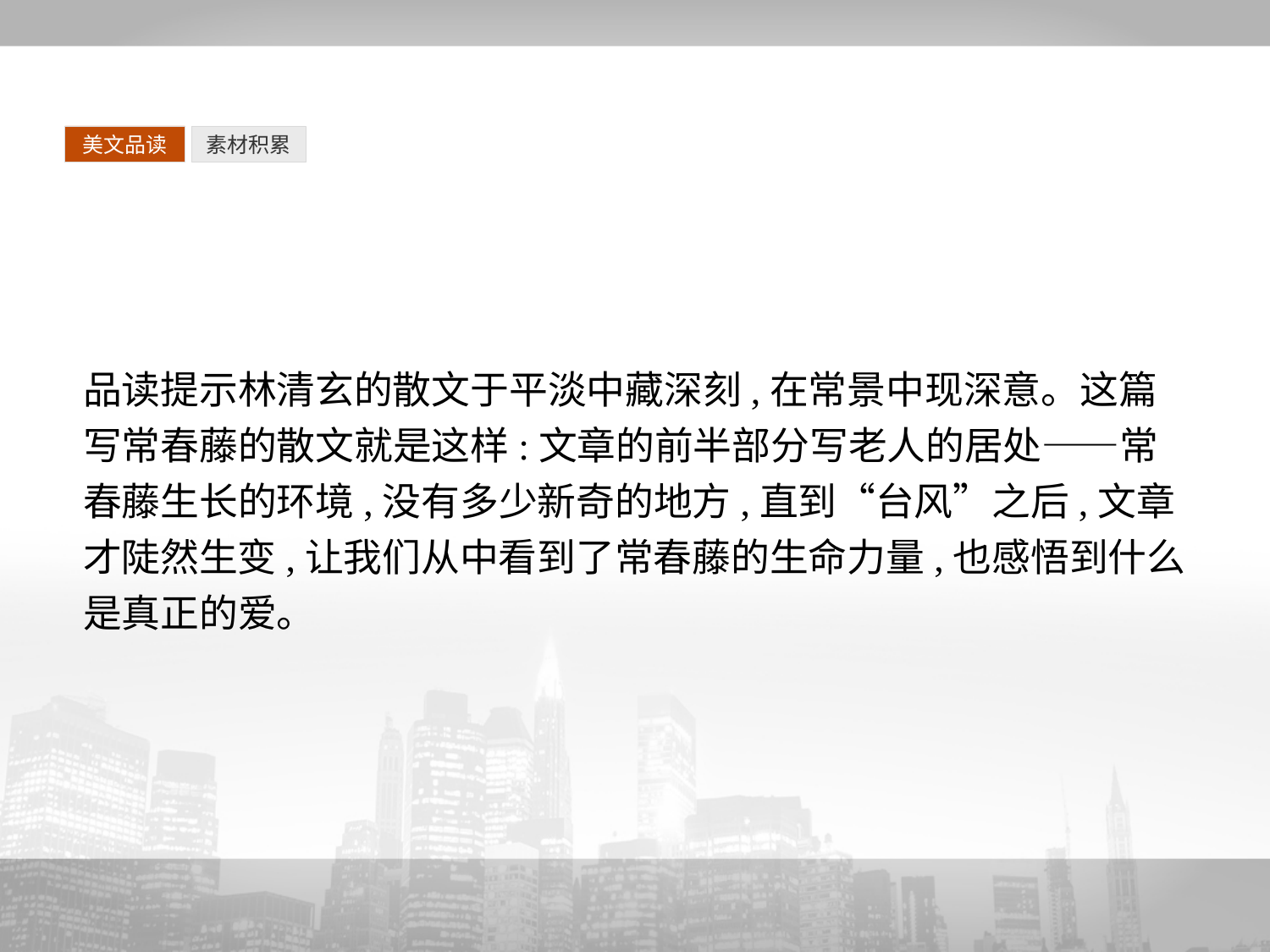

美文品读
素材积累
品读提示林清玄的散文于平淡中藏深刻,在常景中现深意。这篇写常春藤的散文就是这样:文章的前半部分写老人的居处——常春藤生长的环境,没有多少新奇的地方,直到“台风”之后,文章才陡然生变,让我们从中看到了常春藤的生命力量,也感悟到什么是真正的爱。